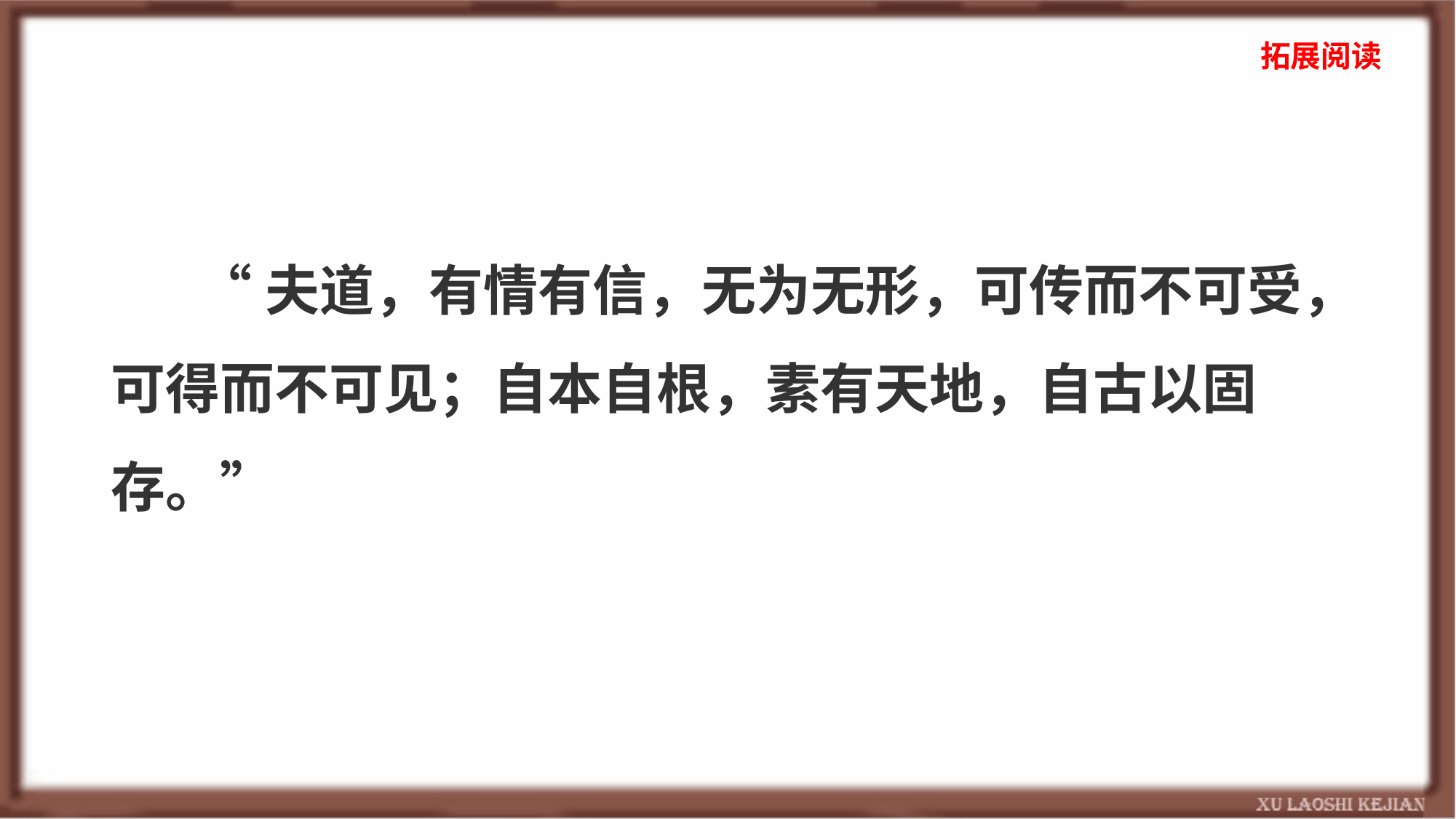

# 拓展阅读
       “夫道，有情有信，无为无形，可传而不可受，可得而不可见；自本自根，素有天地，自古以固存。”